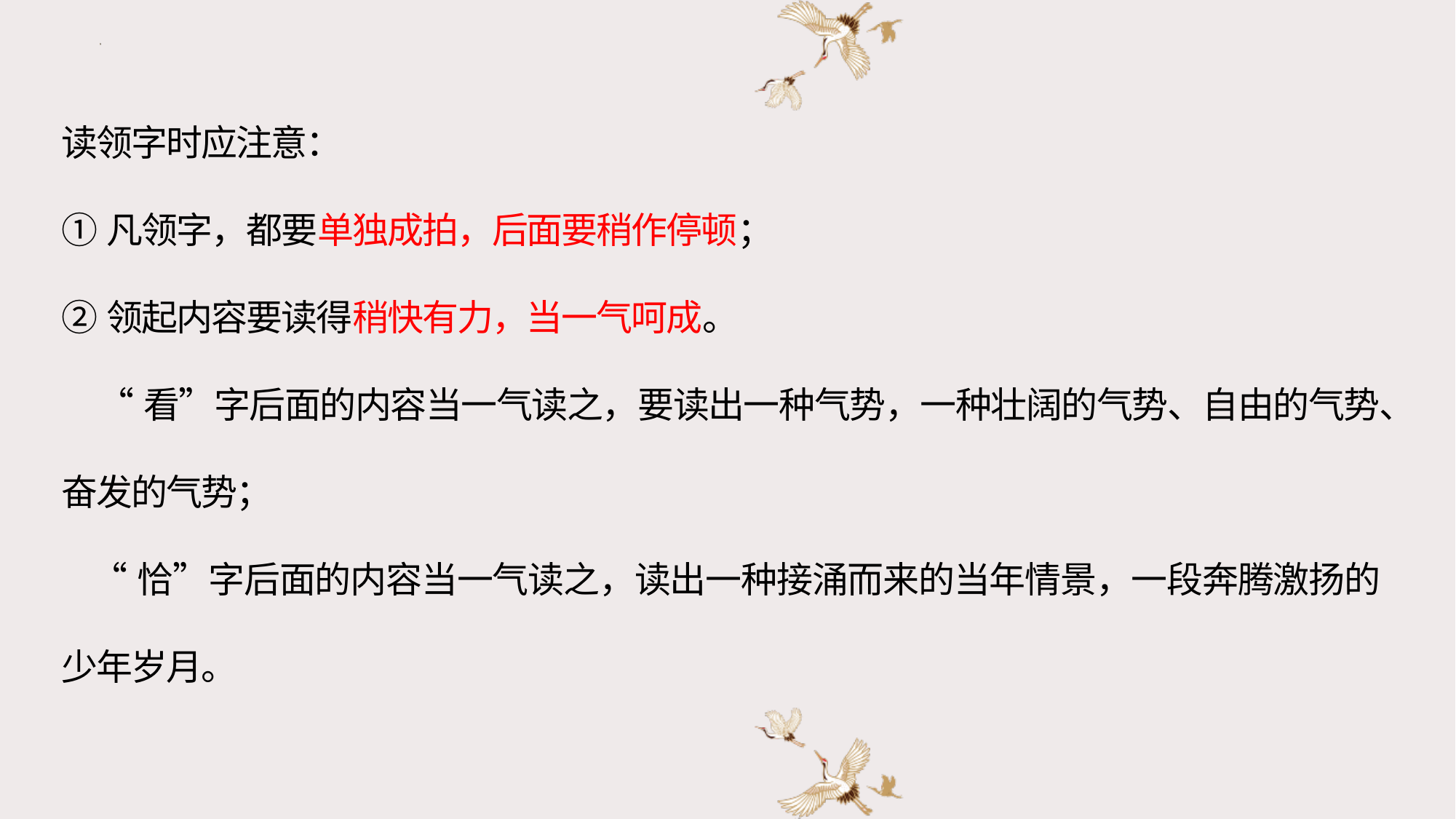

读领字时应注意：
①凡领字，都要单独成拍，后面要稍作停顿；
②领起内容要读得稍快有力，当一气呵成。
     “看”字后面的内容当一气读之，要读出一种气势，一种壮阔的气势、自由的气势、奋发的气势；
    “恰”字后面的内容当一气读之，读出一种接涌而来的当年情景，一段奔腾激扬的少年岁月。